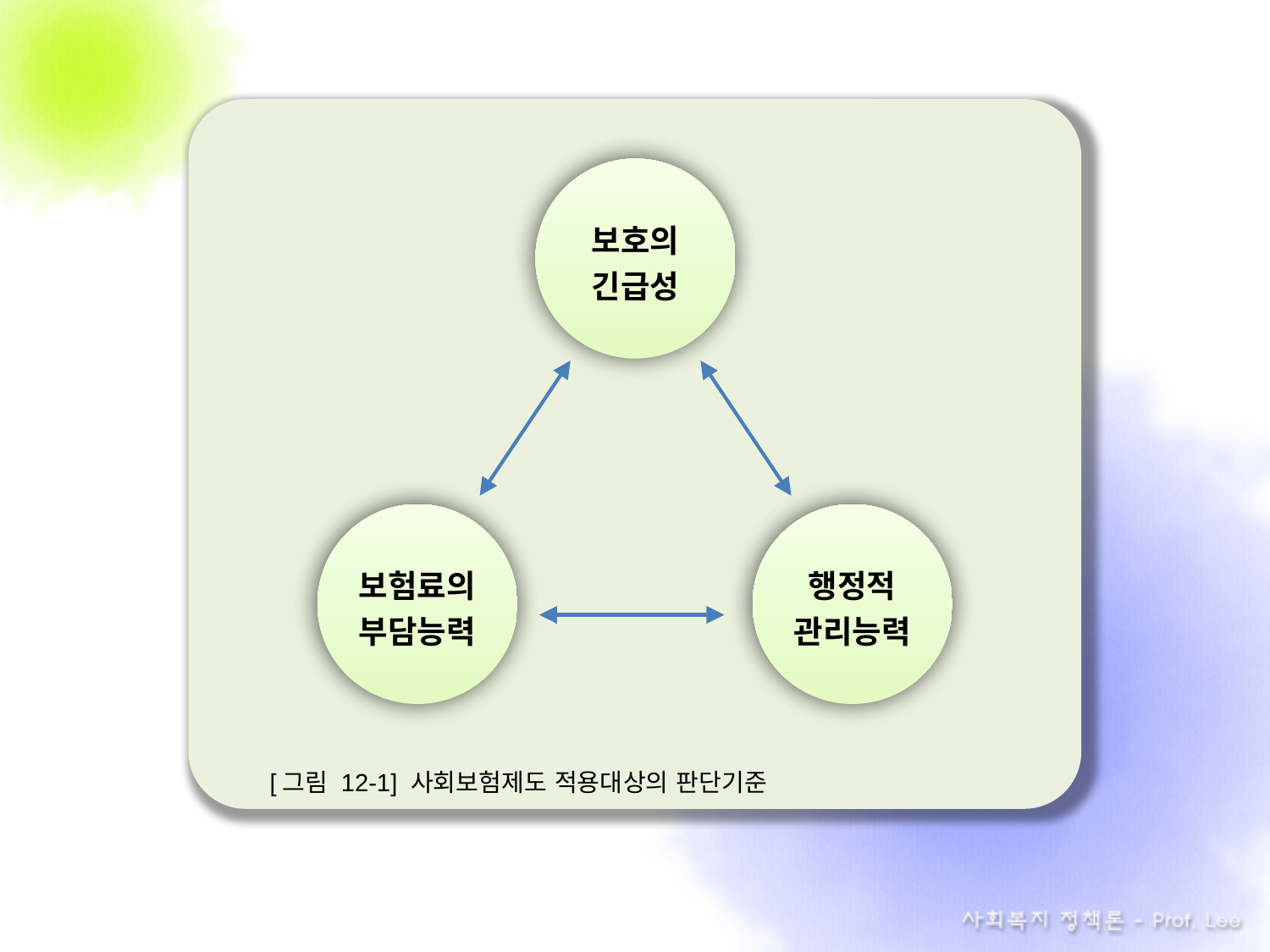

보호의
긴급성
보험료의
부담능력
행정적
관리능력
[그림 12-1] 사회보험제도 적용대상의 판단기준